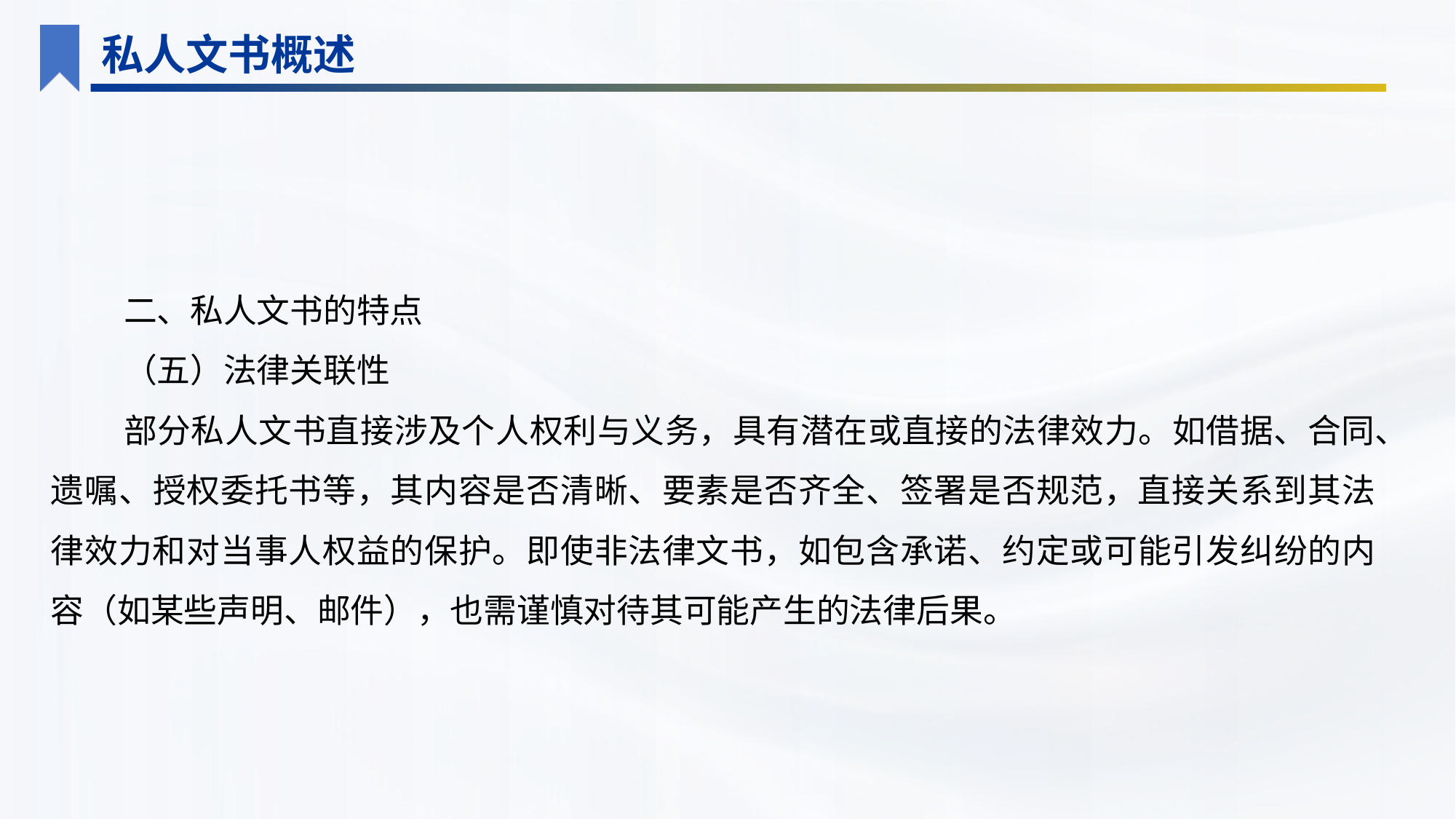

私人文书概述
二、私人文书的特点
（五）法律关联性
部分私人文书直接涉及个人权利与义务，具有潜在或直接的法律效力。如借据、合同、遗嘱、授权委托书等，其内容是否清晰、要素是否齐全、签署是否规范，直接关系到其法律效力和对当事人权益的保护。即使非法律文书，如包含承诺、约定或可能引发纠纷的内容（如某些声明、邮件），也需谨慎对待其可能产生的法律后果。